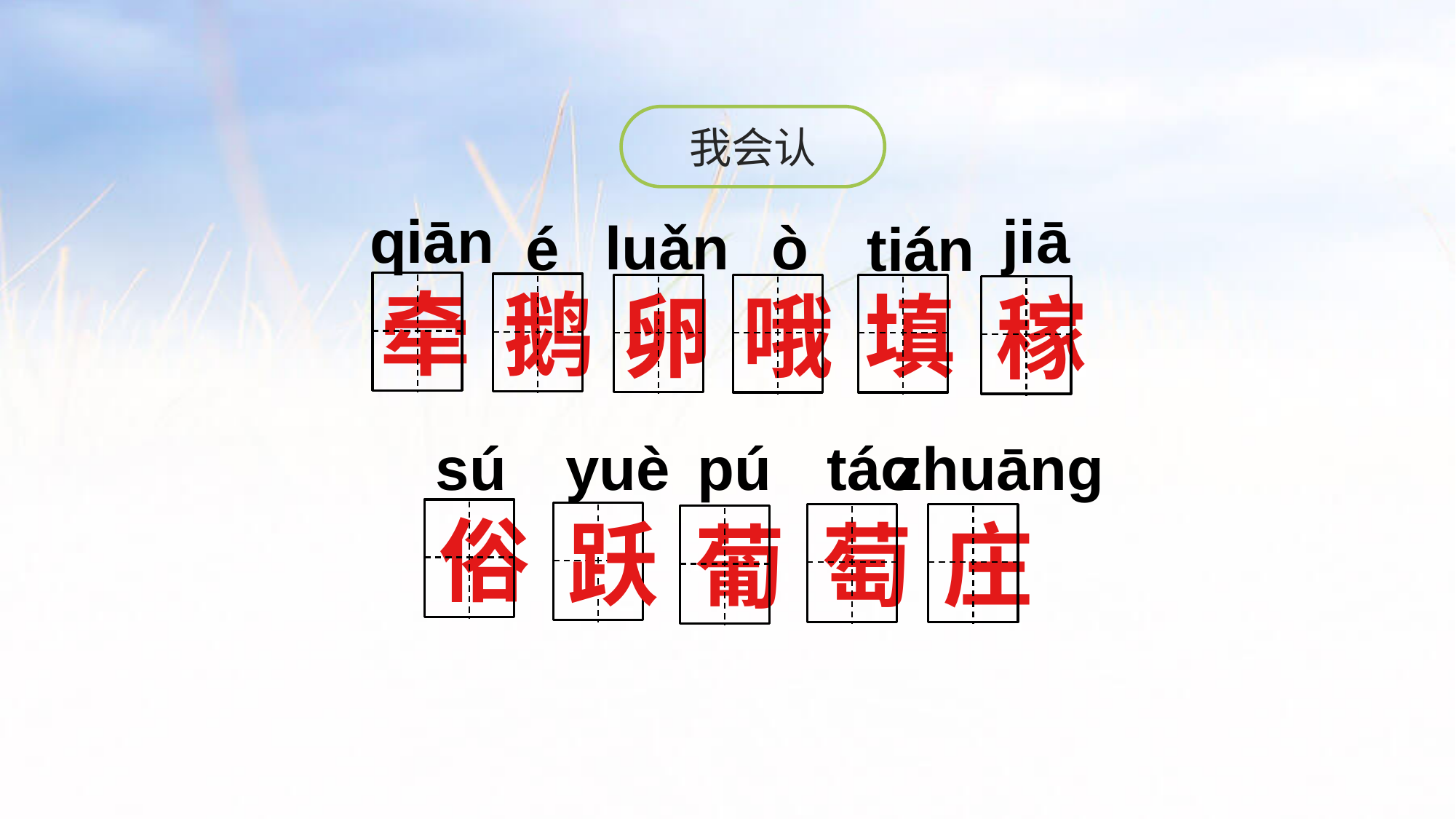

我会认
qiān
jiā
luǎn
ò
é
tián

牵

鹅

卵
哦
填

稼
pú
zhuāng
sú
yuè
táo

俗

跃

萄
庄

葡